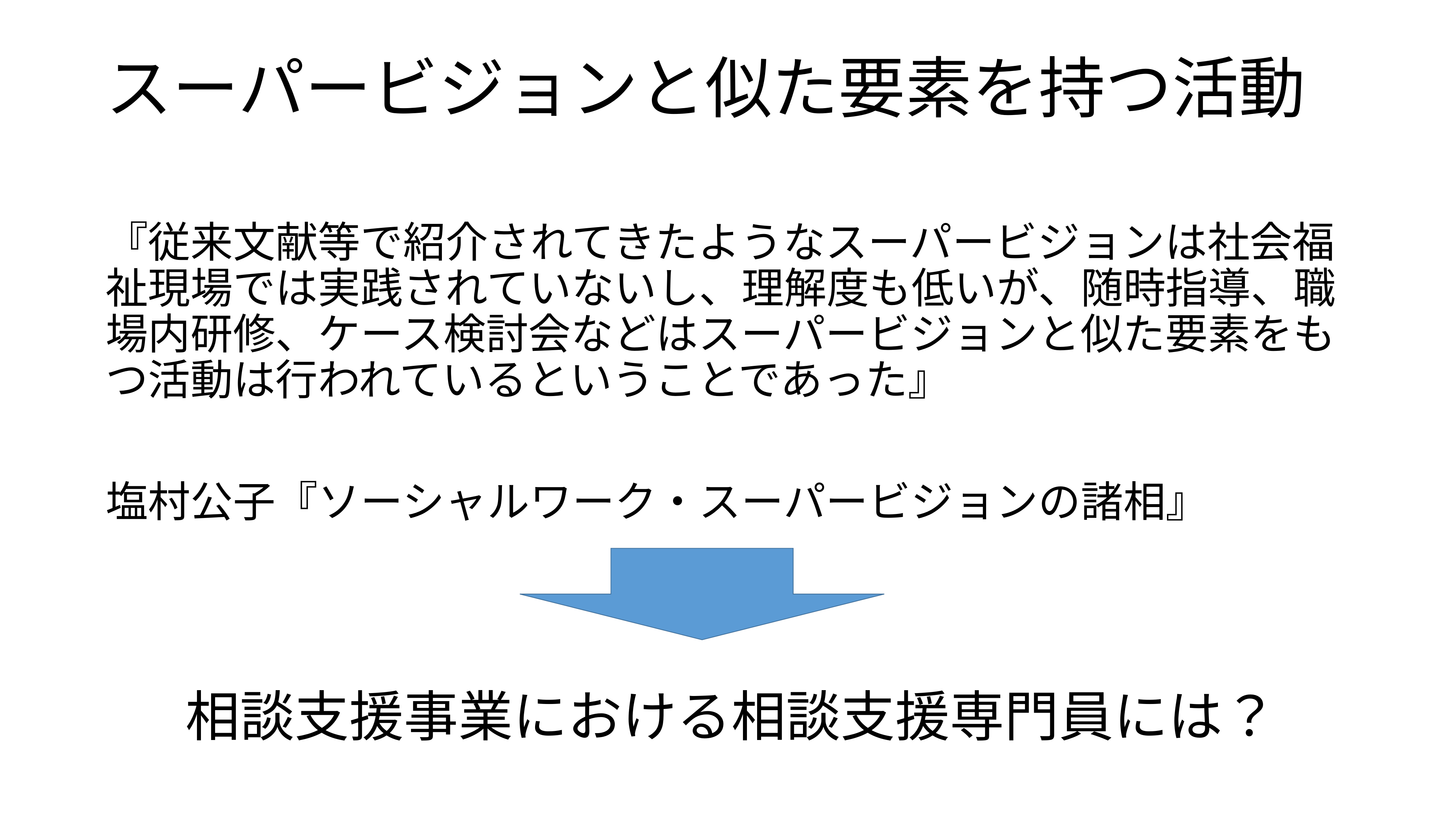

# スーパービジョンと似た要素を持つ活動
『従来文献等で紹介されてきたようなスーパービジョンは社会福祉現場では実践されていないし、理解度も低いが、随時指導、職場内研修、ケース検討会などはスーパービジョンと似た要素をもつ活動は行われているということであった』

塩村公子『ソーシャルワーク・スーパービジョンの諸相』

相談支援事業における相談支援専門員には？